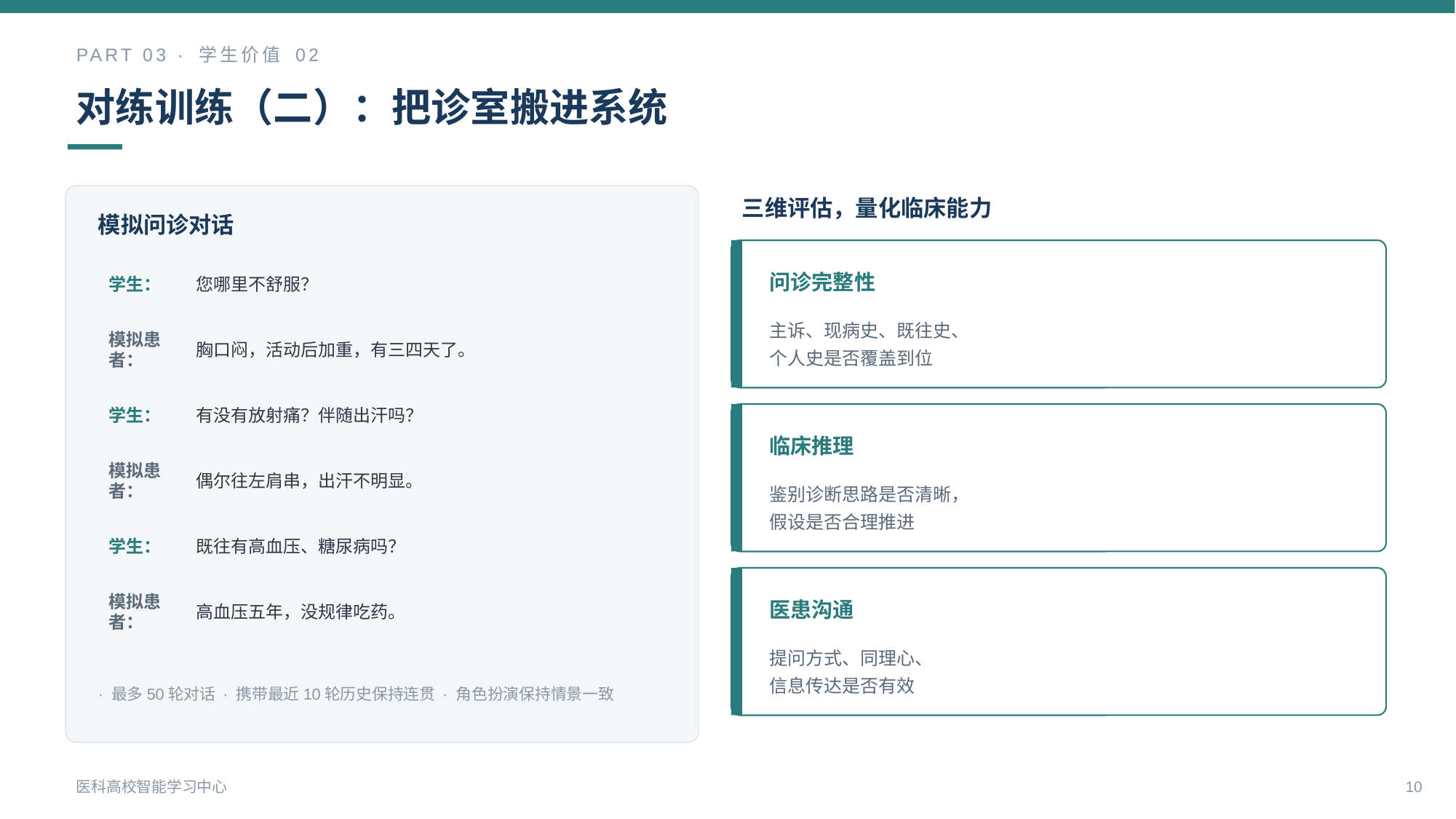

PART 03 · 学生价值 02
对练训练（二）：把诊室搬进系统

三维评估，量化临床能力
模拟问诊对话

问诊完整性
学生：
您哪里不舒服？
主诉、现病史、既往史、
个人史是否覆盖到位
模拟患者：
胸口闷，活动后加重，有三四天了。
学生：
有没有放射痛？伴随出汗吗？

临床推理
模拟患者：
偶尔往左肩串，出汗不明显。
鉴别诊断思路是否清晰，
假设是否合理推进
学生：
既往有高血压、糖尿病吗？

医患沟通
模拟患者：
高血压五年，没规律吃药。
提问方式、同理心、
信息传达是否有效
· 最多50轮对话 · 携带最近10轮历史保持连贯 · 角色扮演保持情景一致
医科高校智能学习中心
10